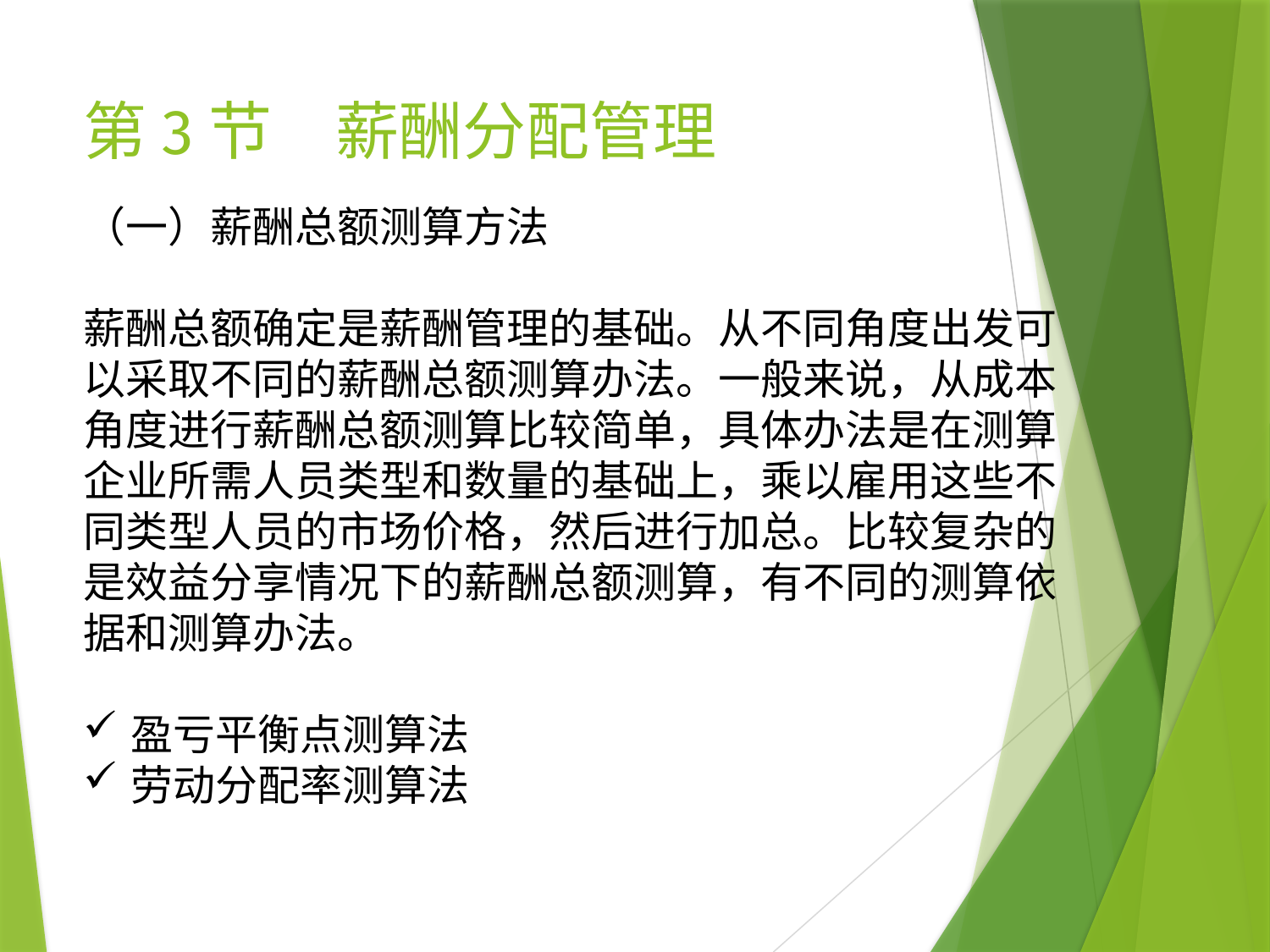

# 第3节　薪酬分配管理
（一）薪酬总额测算方法

薪酬总额确定是薪酬管理的基础。从不同角度出发可以采取不同的薪酬总额测算办法。一般来说，从成本角度进行薪酬总额测算比较简单，具体办法是在测算企业所需人员类型和数量的基础上，乘以雇用这些不同类型人员的市场价格，然后进行加总。比较复杂的是效益分享情况下的薪酬总额测算，有不同的测算依据和测算办法。

盈亏平衡点测算法
劳动分配率测算法